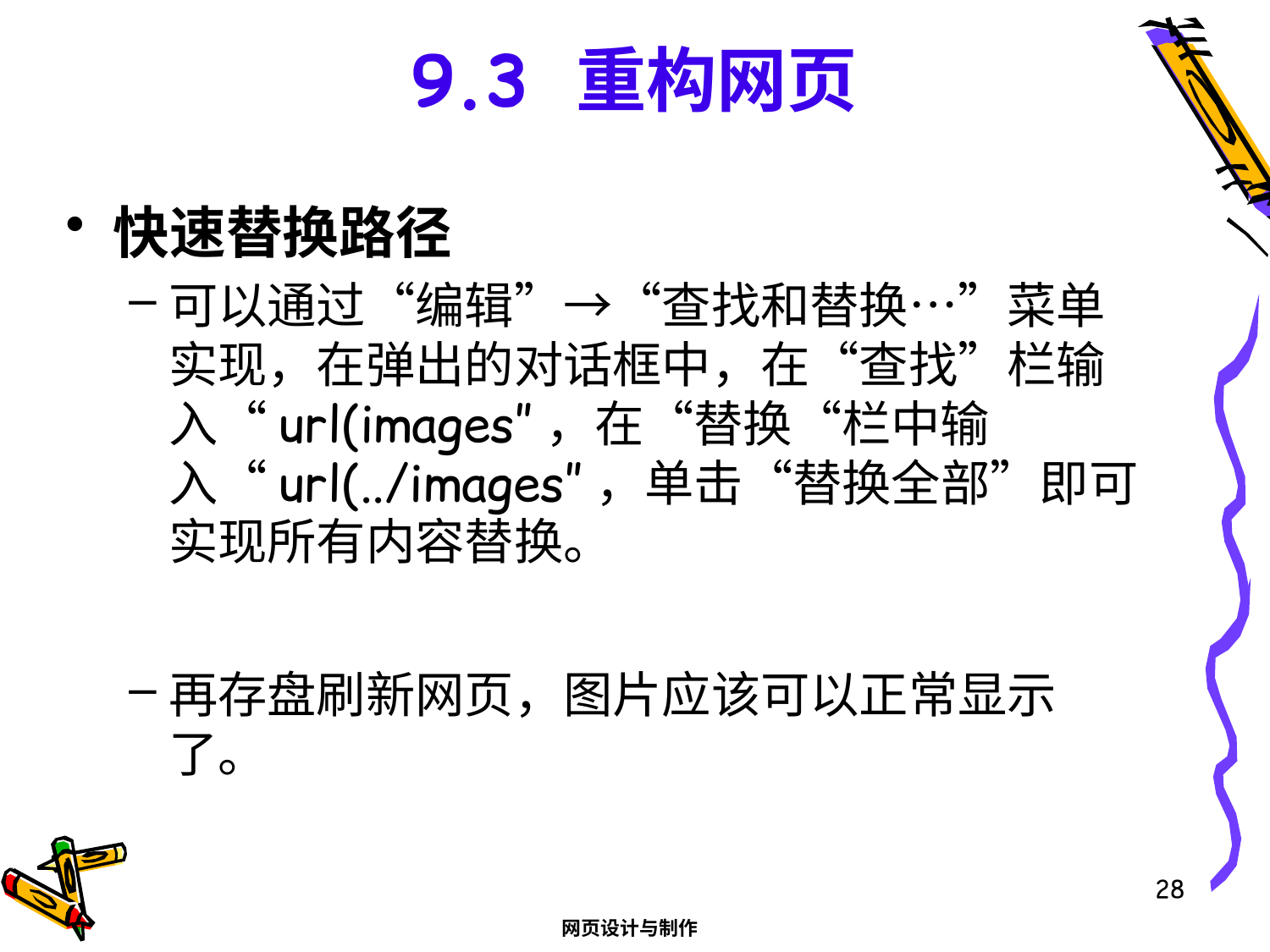

# 9.3 重构网页
快速替换路径
可以通过“编辑”→“查找和替换…”菜单实现，在弹出的对话框中，在“查找”栏输入“url(images”，在“替换“栏中输入“url(../images”，单击“替换全部”即可实现所有内容替换。

再存盘刷新网页，图片应该可以正常显示了。
28
网页设计与制作